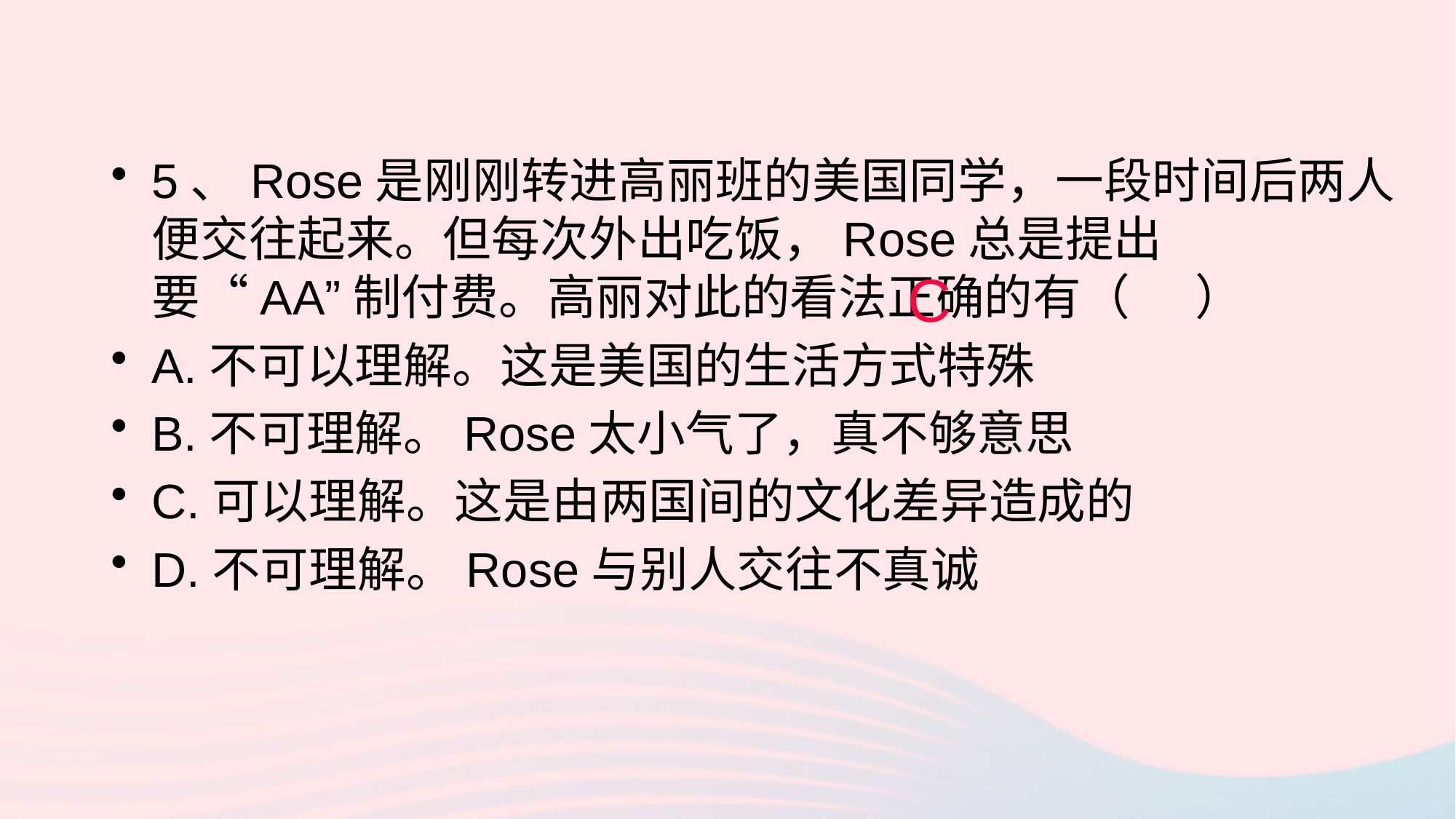

5、Rose是刚刚转进高丽班的美国同学，一段时间后两人便交往起来。但每次外出吃饭，Rose总是提出要“AA”制付费。高丽对此的看法正确的有（      ）
A.不可以理解。这是美国的生活方式特殊
B.不可理解。Rose太小气了，真不够意思
C.可以理解。这是由两国间的文化差异造成的
D.不可理解。Rose与别人交往不真诚
C